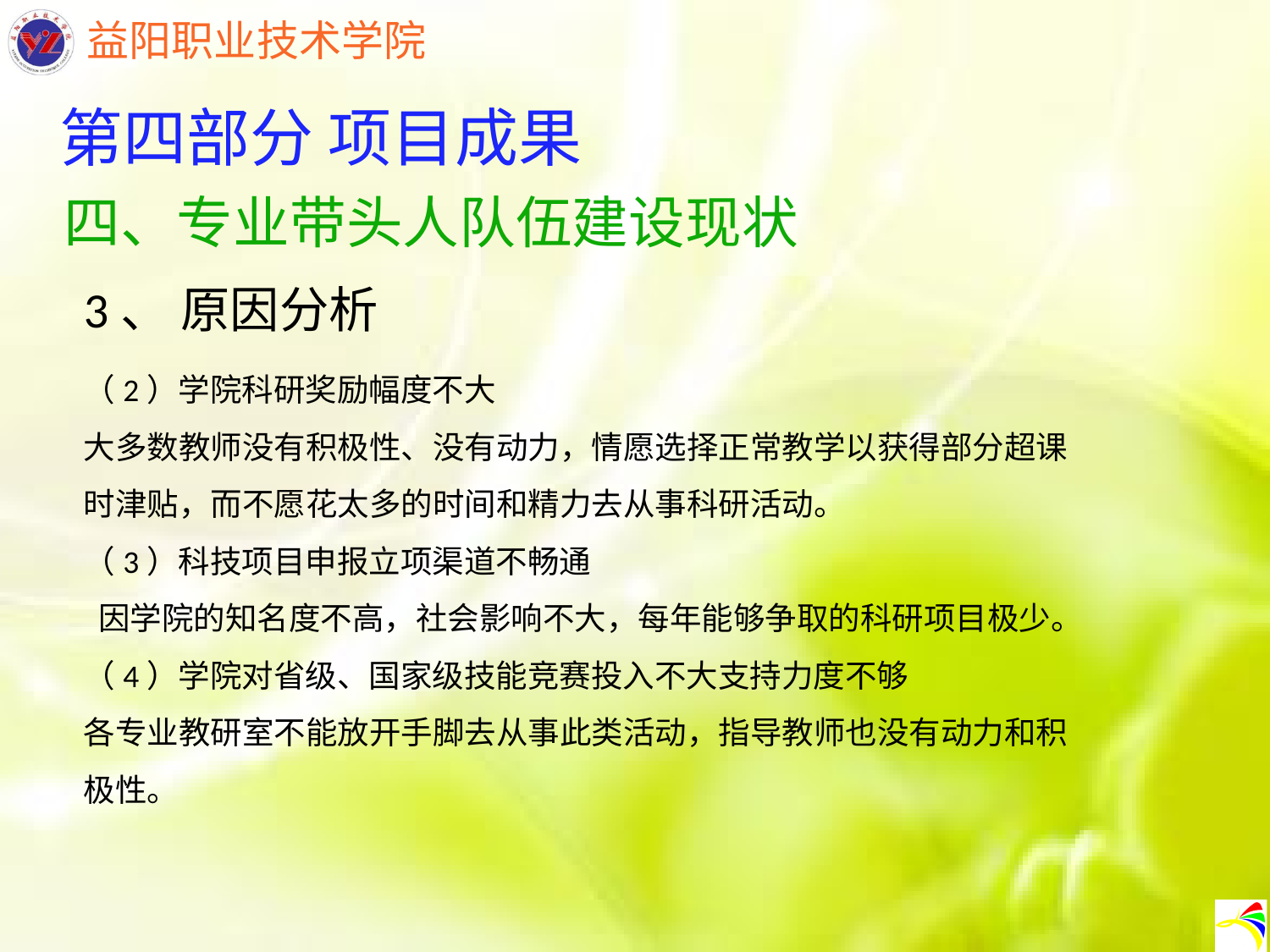

第四部分 项目成果
四、专业带头人队伍建设现状
3、 原因分析
（2）学院科研奖励幅度不大
大多数教师没有积极性、没有动力，情愿选择正常教学以获得部分超课时津贴，而不愿花太多的时间和精力去从事科研活动。
（3）科技项目申报立项渠道不畅通
 因学院的知名度不高，社会影响不大，每年能够争取的科研项目极少。
（4）学院对省级、国家级技能竞赛投入不大支持力度不够
各专业教研室不能放开手脚去从事此类活动，指导教师也没有动力和积极性。